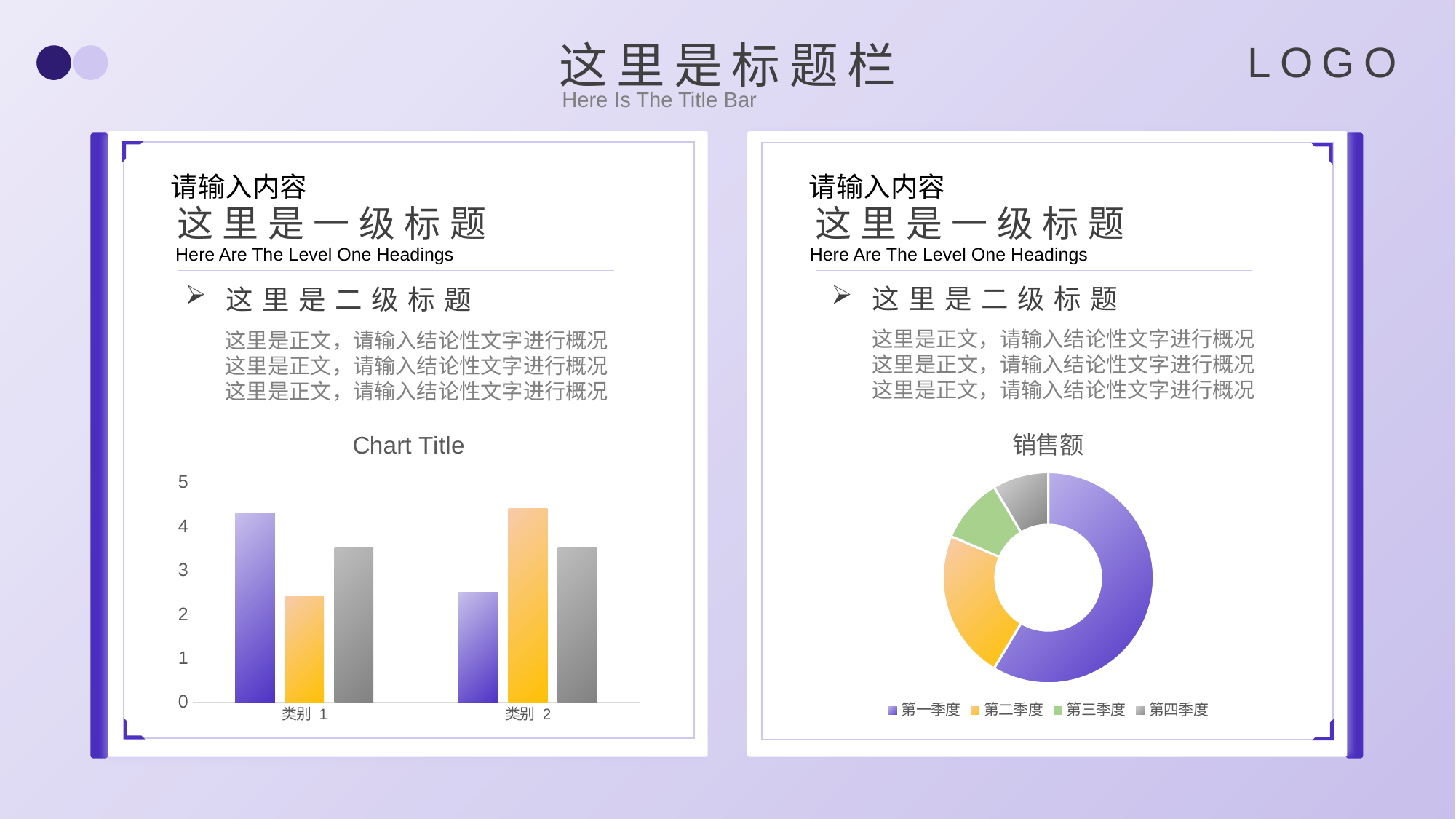

这里是标题栏
LOGO

Here Is The Title Bar

请输入内容
请输入内容
这里是一级标题
这里是一级标题
Here Are The Level One Headings
Here Are The Level One Headings
这里是二级标题
这里是二级标题
这里是正文，请输入结论性文字进行概况
这里是正文，请输入结论性文字进行概况
这里是正文，请输入结论性文字进行概况
这里是正文，请输入结论性文字进行概况
这里是正文，请输入结论性文字进行概况
这里是正文，请输入结论性文字进行概况

### Chart:

| Category | 系列 1 | 系列 2 | 系列 3 |
|---|---|---|---|
| 类别 1 | 4.3 | 2.4 | 3.5 |
| 类别 2 | 2.5 | 4.4 | 3.5 |

### Chart:

| Category | 销售额 |
|---|---|
| 第一季度 | 8.2 |
| 第二季度 | 3.2 |
| 第三季度 | 1.4 |
| 第四季度 | 1.2 |